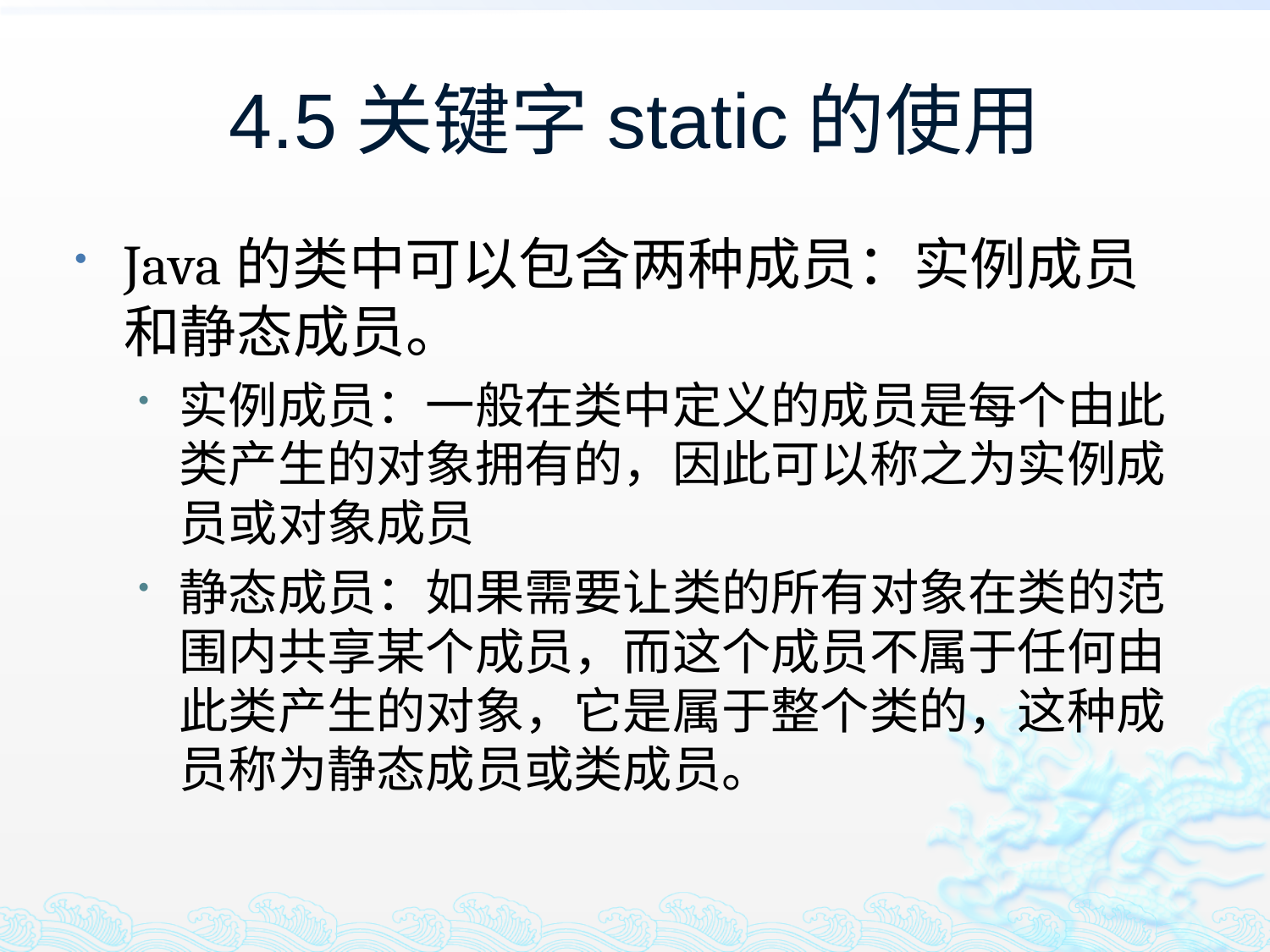

# 4.5关键字static的使用
Java的类中可以包含两种成员：实例成员和静态成员。
实例成员：一般在类中定义的成员是每个由此类产生的对象拥有的，因此可以称之为实例成员或对象成员
静态成员：如果需要让类的所有对象在类的范围内共享某个成员，而这个成员不属于任何由此类产生的对象，它是属于整个类的，这种成员称为静态成员或类成员。